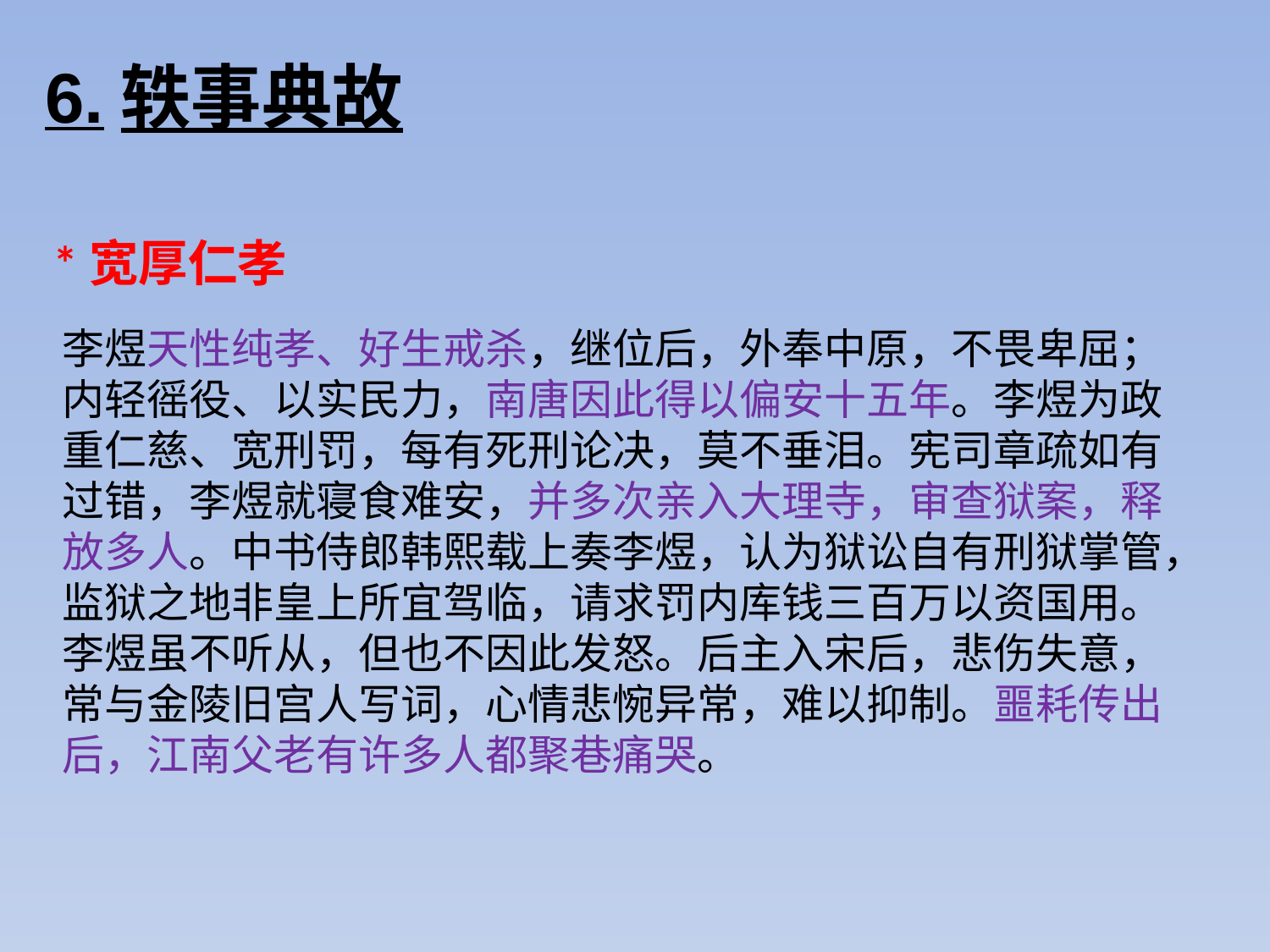

6.轶事典故
*宽厚仁孝
李煜天性纯孝、好生戒杀，继位后，外奉中原，不畏卑屈；内轻徭役、以实民力，南唐因此得以偏安十五年。李煜为政重仁慈、宽刑罚，每有死刑论决，莫不垂泪。宪司章疏如有过错，李煜就寝食难安，并多次亲入大理寺，审查狱案，释放多人。中书侍郎韩熙载上奏李煜，认为狱讼自有刑狱掌管，监狱之地非皇上所宜驾临，请求罚内库钱三百万以资国用。李煜虽不听从，但也不因此发怒。后主入宋后，悲伤失意，常与金陵旧宫人写词，心情悲惋异常，难以抑制。噩耗传出后，江南父老有许多人都聚巷痛哭。